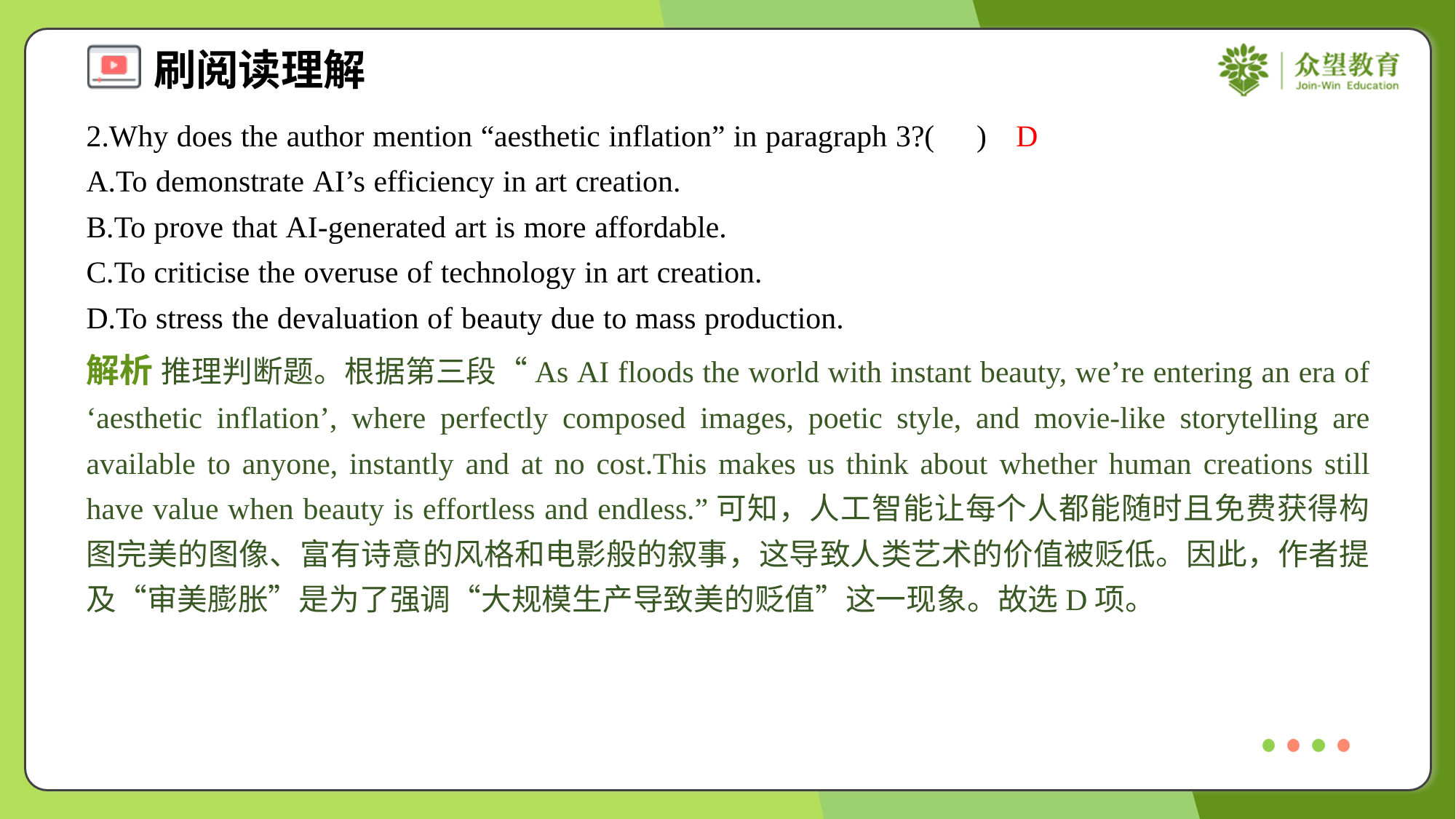

2.Why does the author mention “aesthetic inflation” in paragraph 3?(     )
D
A.To demonstrate AI’s efficiency in art creation.
B.To prove that AI-generated art is more affordable.
C.To criticise the overuse of technology in art creation.
D.To stress the devaluation of beauty due to mass production.
解析 推理判断题。根据第三段“As AI floods the world with instant beauty, we’re entering an era of ‘aesthetic inflation’, where perfectly composed images, poetic style, and movie-like storytelling are available to anyone, instantly and at no cost.This makes us think about whether human creations still have value when beauty is effortless and endless.”可知，人工智能让每个人都能随时且免费获得构图完美的图像、富有诗意的风格和电影般的叙事，这导致人类艺术的价值被贬低。因此，作者提及“审美膨胀”是为了强调“大规模生产导致美的贬值”这一现象。故选D项。